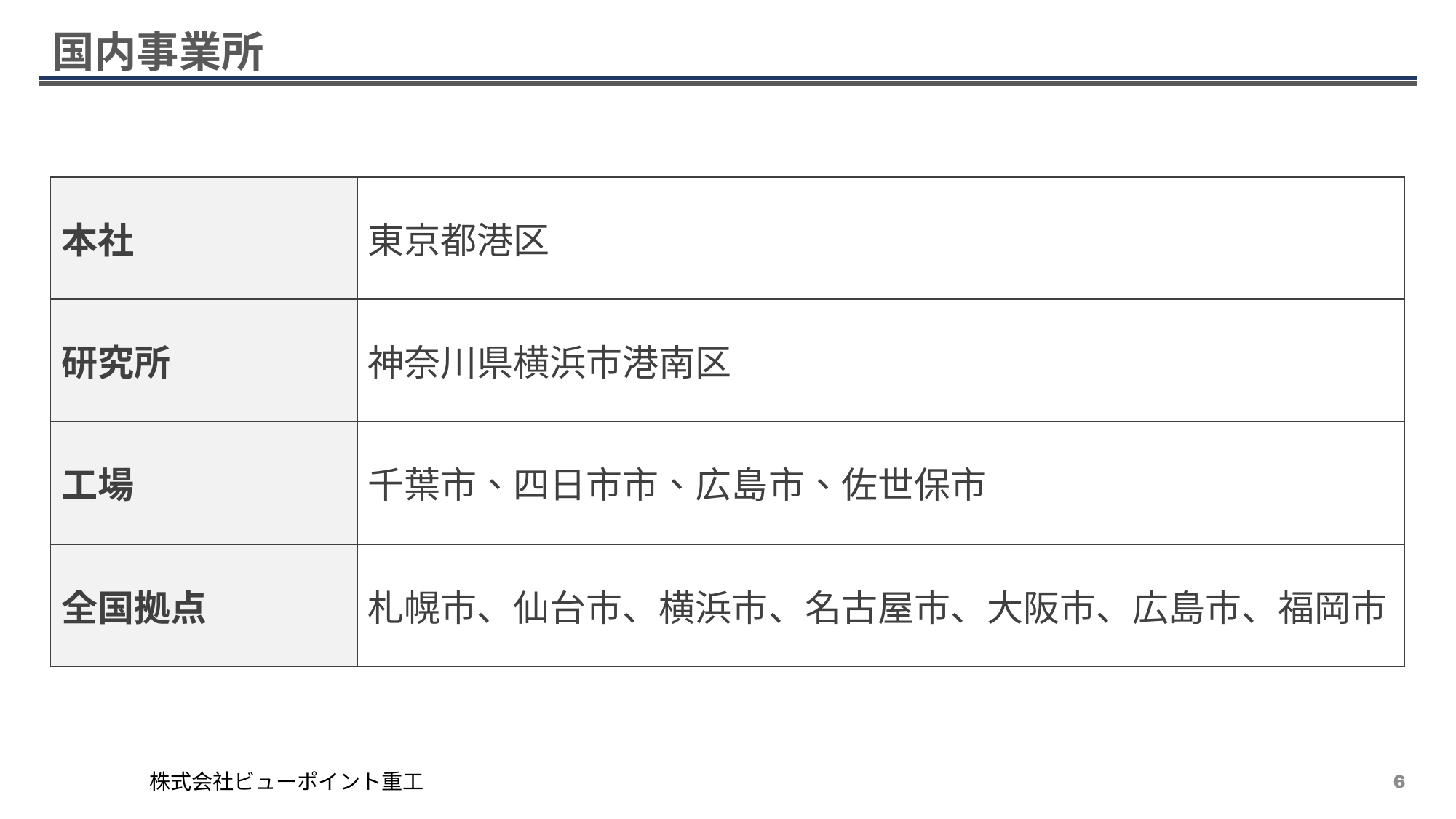

# 国内事業所
| 本社 | 東京都港区 |
| --- | --- |
| 研究所 | 神奈川県横浜市港南区 |
| 工場 | 千葉市、四日市市、広島市、佐世保市 |
| 全国拠点 | 札幌市、仙台市、横浜市、名古屋市、大阪市、広島市、福岡市 |
株式会社ビューポイント重工
6